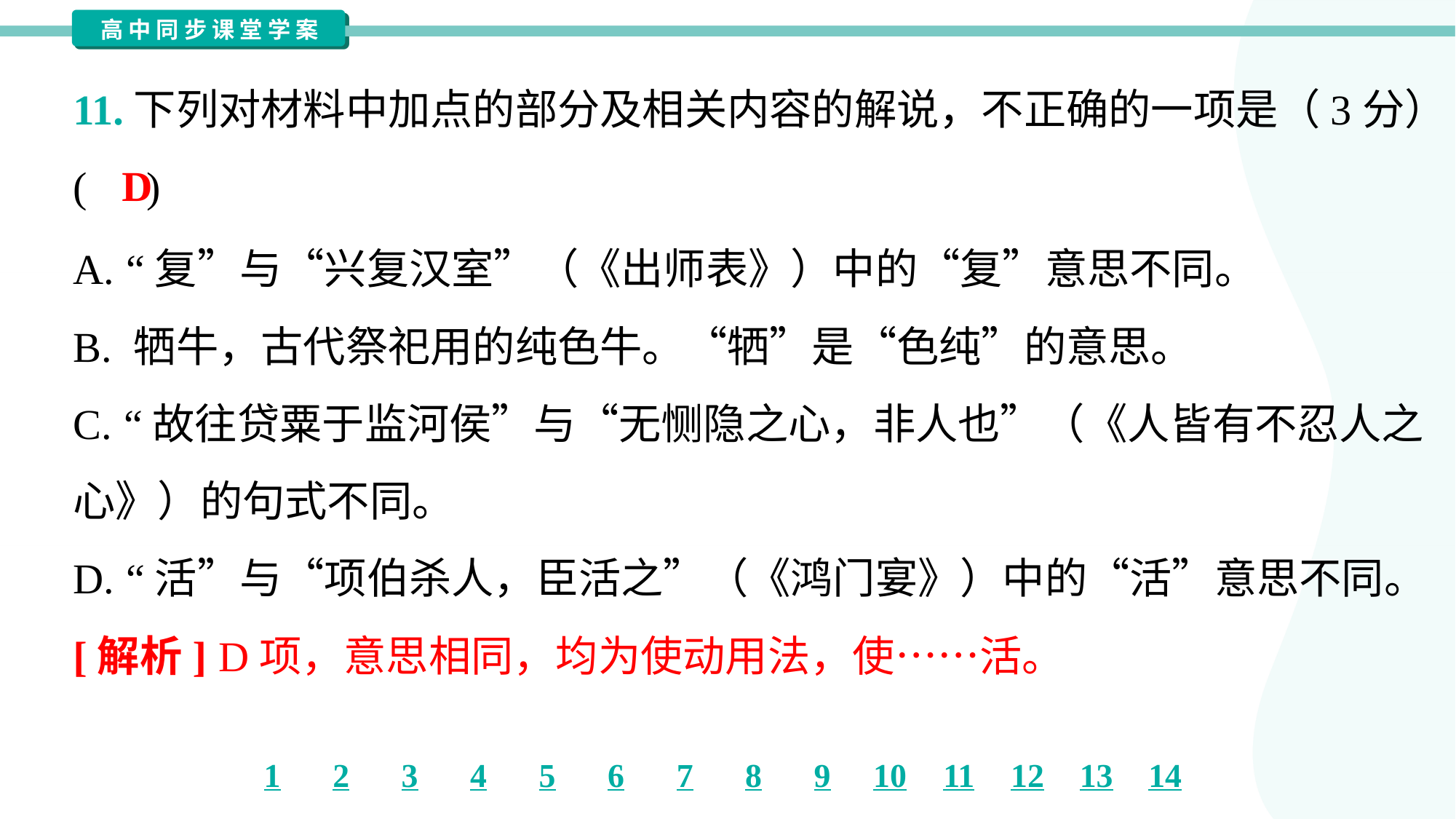

11.下列对材料中加点的部分及相关内容的解说，不正确的一项是（3分）
(     )
D
A. “复”与“兴复汉室”（《出师表》）中的“复”意思不同。
B. 牺牛，古代祭祀用的纯色牛。“牺”是“色纯”的意思。
C. “故往贷粟于监河侯”与“无恻隐之心，非人也”（《人皆有不忍人之
心》）的句式不同。
D. “活”与“项伯杀人，臣活之”（《鸿门宴》）中的“活”意思不同。
[解析] D项，意思相同，均为使动用法，使……活。